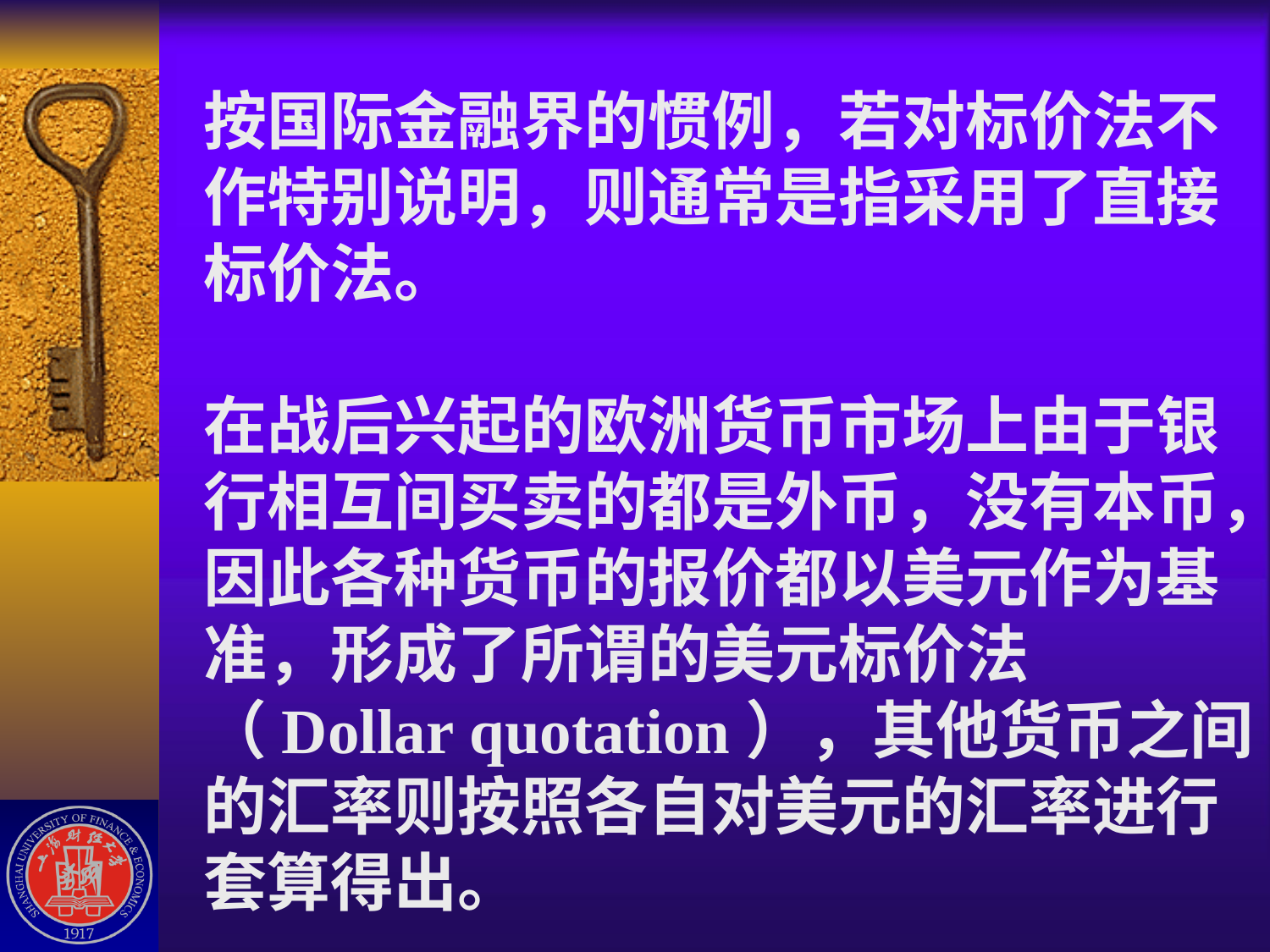

# 按国际金融界的惯例，若对标价法不作特别说明，则通常是指采用了直接标价法。 在战后兴起的欧洲货币市场上由于银行相互间买卖的都是外币，没有本币，因此各种货币的报价都以美元作为基准，形成了所谓的美元标价法（Dollar quotation），其他货币之间的汇率则按照各自对美元的汇率进行套算得出。